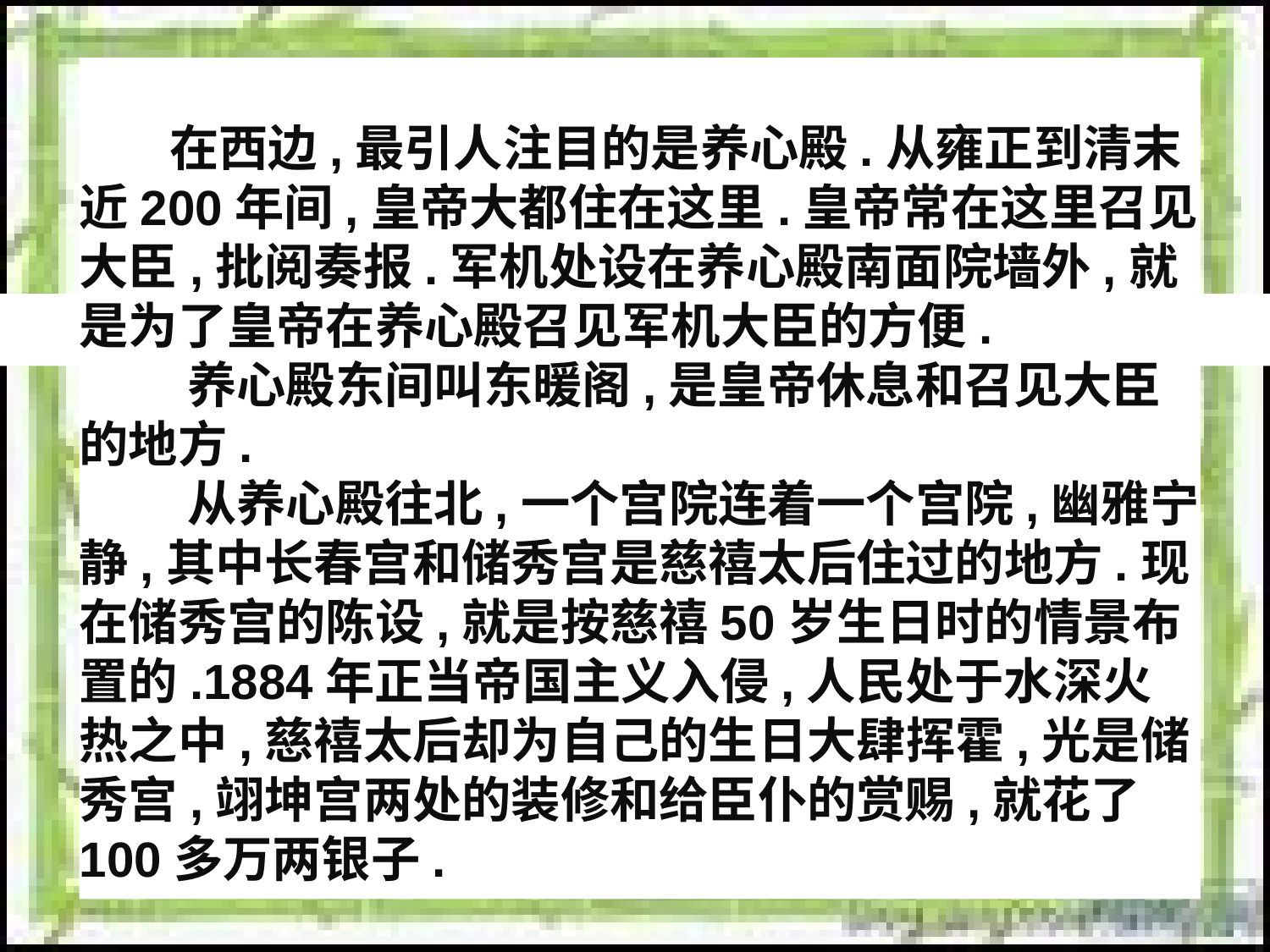

在西边,最引人注目的是养心殿.从雍正到清末近200年间,皇帝大都住在这里.皇帝常在这里召见大臣,批阅奏报.军机处设在养心殿南面院墙外,就是为了皇帝在养心殿召见军机大臣的方便.
       养心殿东间叫东暖阁,是皇帝休息和召见大臣的地方.
       从养心殿往北,一个宫院连着一个宫院,幽雅宁静,其中长春宫和储秀宫是慈禧太后住过的地方.现在储秀宫的陈设,就是按慈禧50岁生日时的情景布置的.1884年正当帝国主义入侵,人民处于水深火热之中,慈禧太后却为自己的生日大肆挥霍,光是储秀宫,翊坤宫两处的装修和给臣仆的赏赐,就花了100多万两银子.